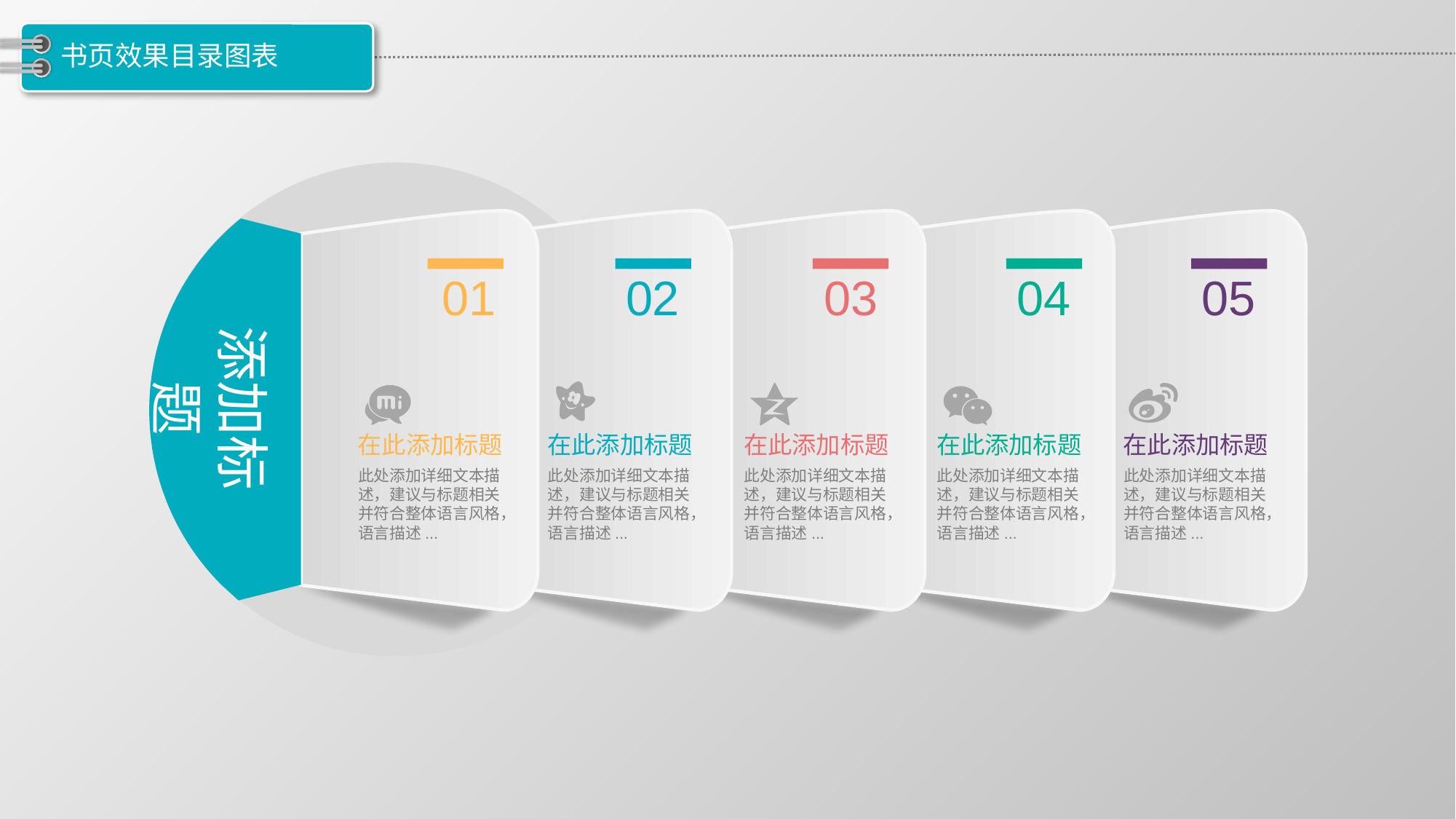

# 书页效果目录图表

01
02
03
04
05
添加标题

在此添加标题
在此添加标题
在此添加标题
在此添加标题
在此添加标题
此处添加详细文本描述，建议与标题相关并符合整体语言风格，语言描述...
此处添加详细文本描述，建议与标题相关并符合整体语言风格，语言描述...
此处添加详细文本描述，建议与标题相关并符合整体语言风格，语言描述...
此处添加详细文本描述，建议与标题相关并符合整体语言风格，语言描述...
此处添加详细文本描述，建议与标题相关并符合整体语言风格，语言描述...